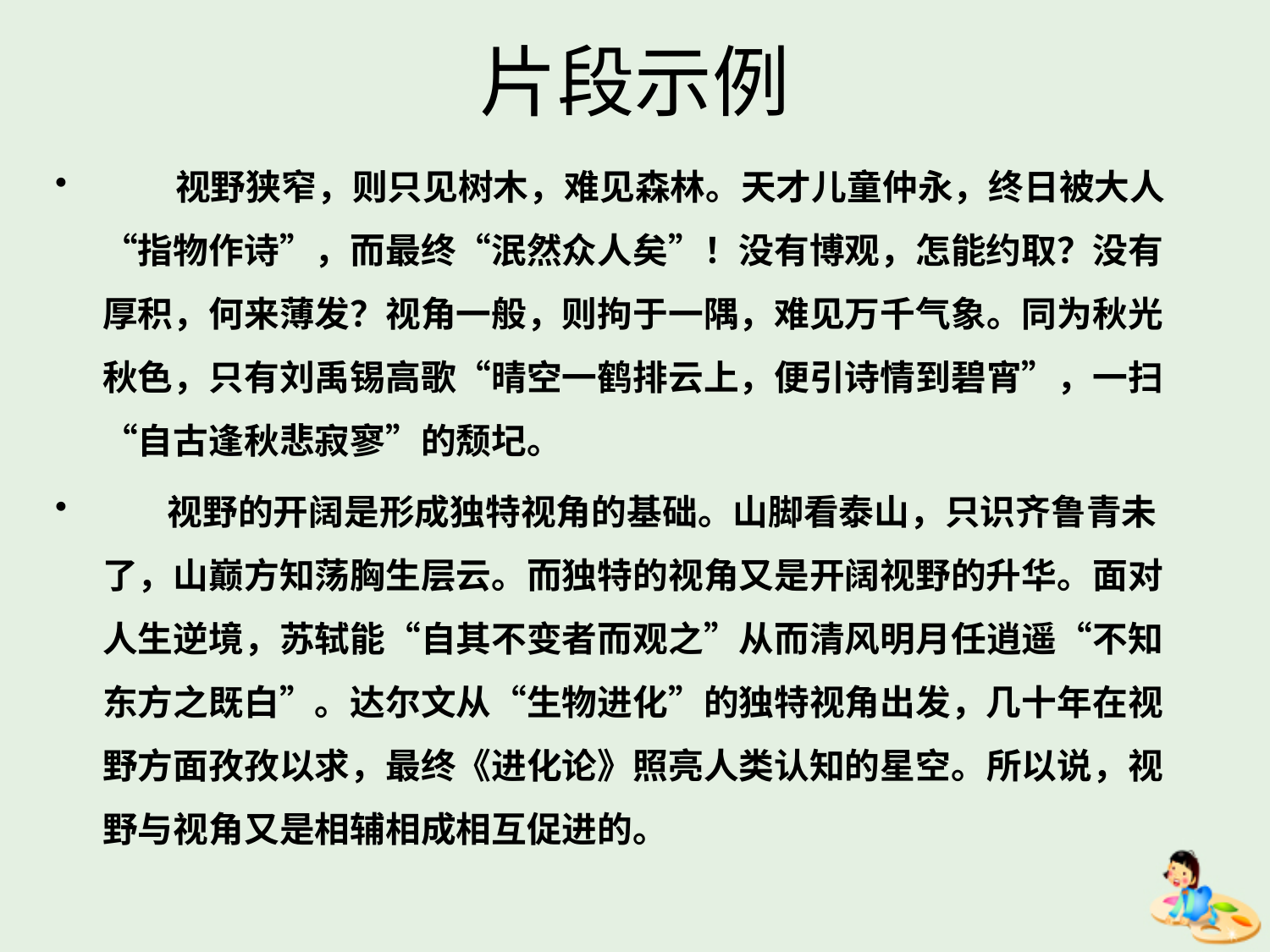

# 片段示例
        视野狭窄，则只见树木，难见森林。天才儿童仲永，终日被大人“指物作诗”，而最终“泯然众人矣”！没有博观，怎能约取？没有厚积，何来薄发？视角一般，则拘于一隅，难见万千气象。同为秋光秋色，只有刘禹锡高歌“晴空一鹤排云上，便引诗情到碧宵”，一扫“自古逢秋悲寂寥”的颓圮。
       视野的开阔是形成独特视角的基础。山脚看泰山，只识齐鲁青未了，山巅方知荡胸生层云。而独特的视角又是开阔视野的升华。面对人生逆境，苏轼能“自其不变者而观之”从而清风明月任逍遥“不知东方之既白”。达尔文从“生物进化”的独特视角出发，几十年在视野方面孜孜以求，最终《进化论》照亮人类认知的星空。所以说，视野与视角又是相辅相成相互促进的。